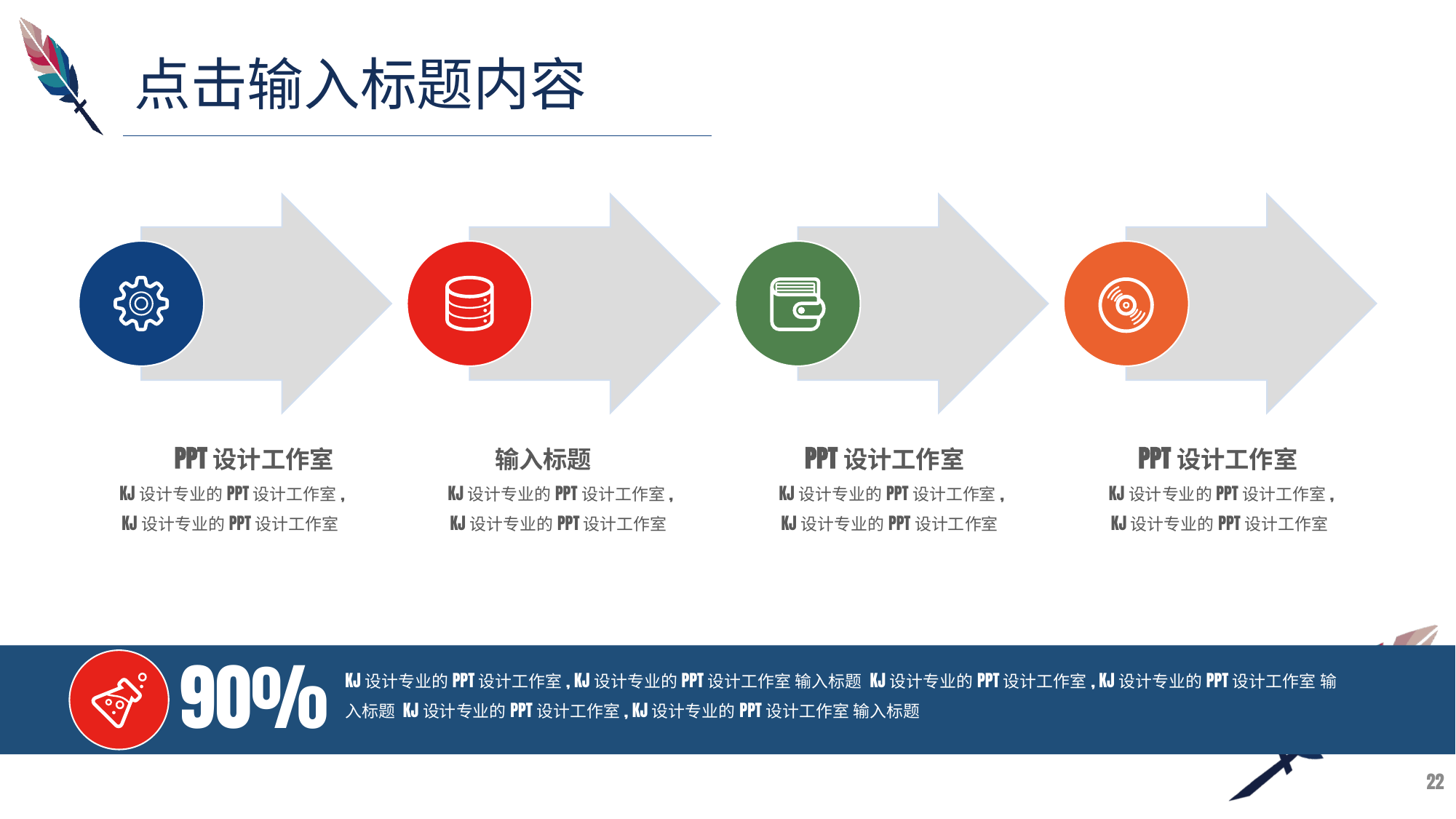

点击输入标题内容

PPT设计工作室
KJ设计专业的PPT设计工作室, KJ设计专业的PPT设计工作室
输入标题
KJ设计专业的PPT设计工作室, KJ设计专业的PPT设计工作室
PPT设计工作室
KJ设计专业的PPT设计工作室, KJ设计专业的PPT设计工作室
PPT设计工作室
KJ设计专业的PPT设计工作室, KJ设计专业的PPT设计工作室

90%
KJ设计专业的PPT设计工作室, KJ设计专业的PPT设计工作室 输入标题 KJ设计专业的PPT设计工作室, KJ设计专业的PPT设计工作室 输入标题 KJ设计专业的PPT设计工作室, KJ设计专业的PPT设计工作室 输入标题
22